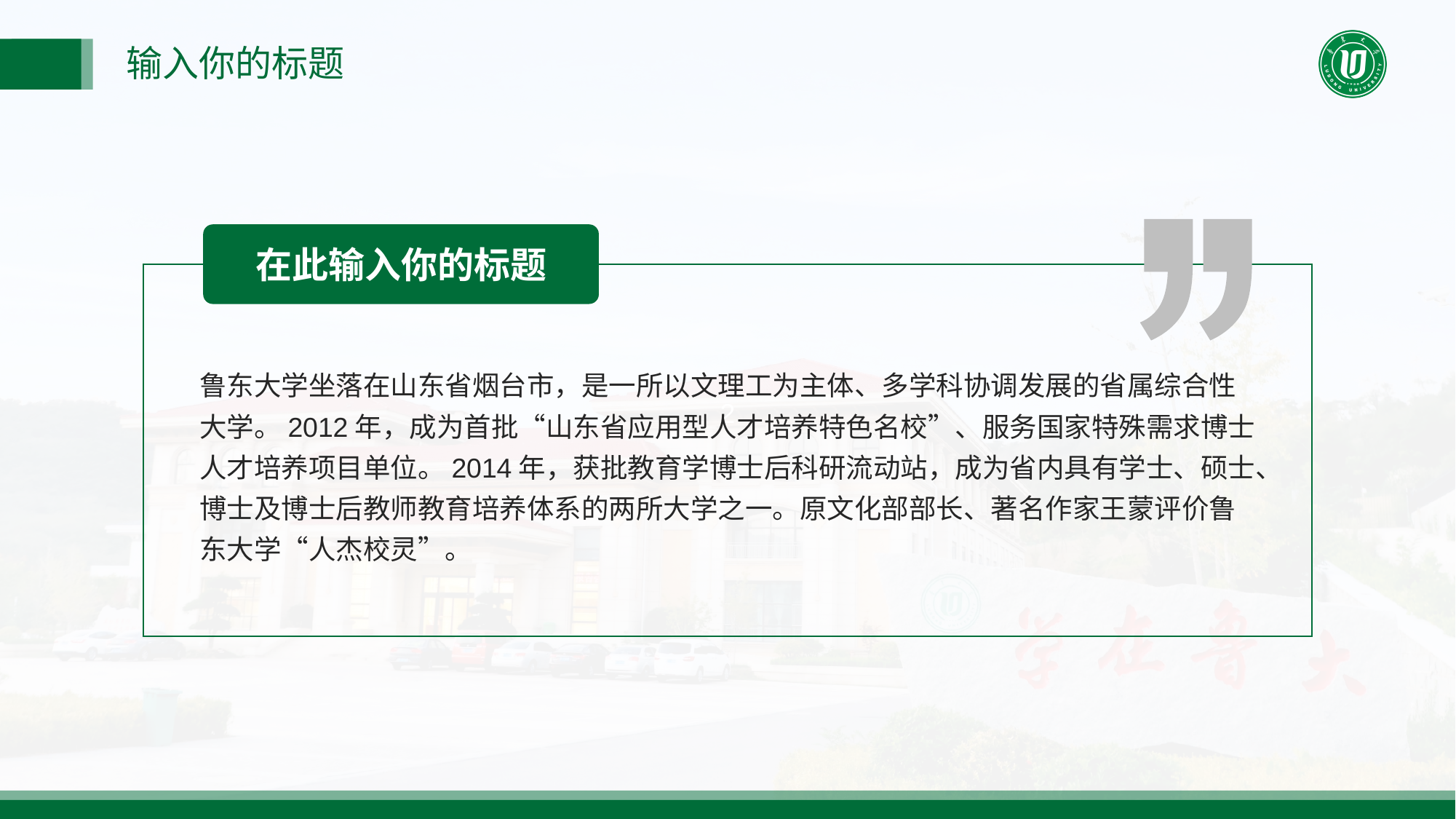

输入你的标题

在此输入你的标题

鲁东大学坐落在山东省烟台市，是一所以文理工为主体、多学科协调发展的省属综合性大学。2012年，成为首批“山东省应用型人才培养特色名校”、服务国家特殊需求博士人才培养项目单位。2014年，获批教育学博士后科研流动站，成为省内具有学士、硕士、博士及博士后教师教育培养体系的两所大学之一。原文化部部长、著名作家王蒙评价鲁东大学“人杰校灵”。